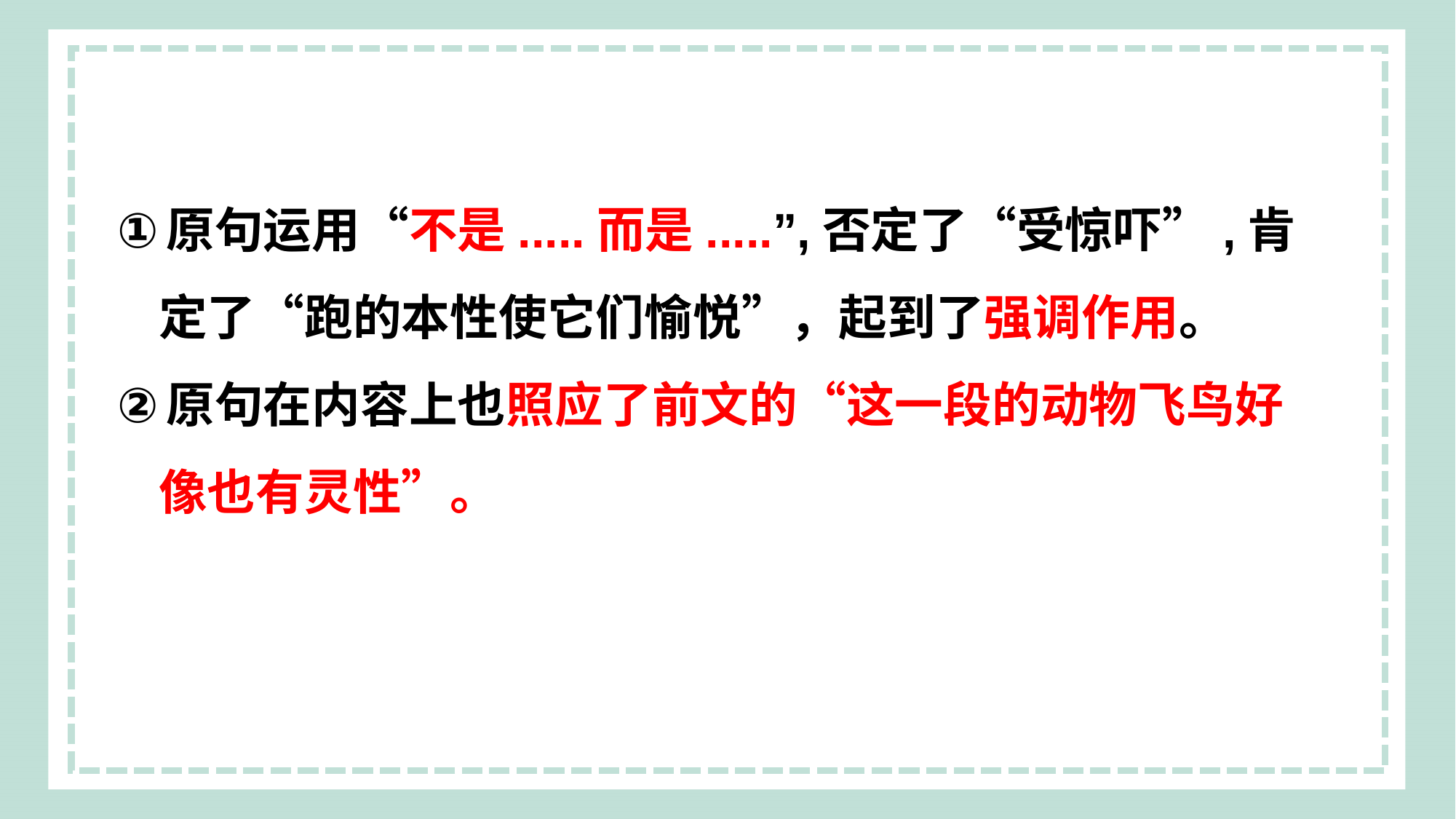

原句运用“不是.....而是.....”,否定了“受惊吓”,肯定了“跑的本性使它们愉悦”，起到了强调作用。
原句在内容上也照应了前文的“这一段的动物飞鸟好像也有灵性”。